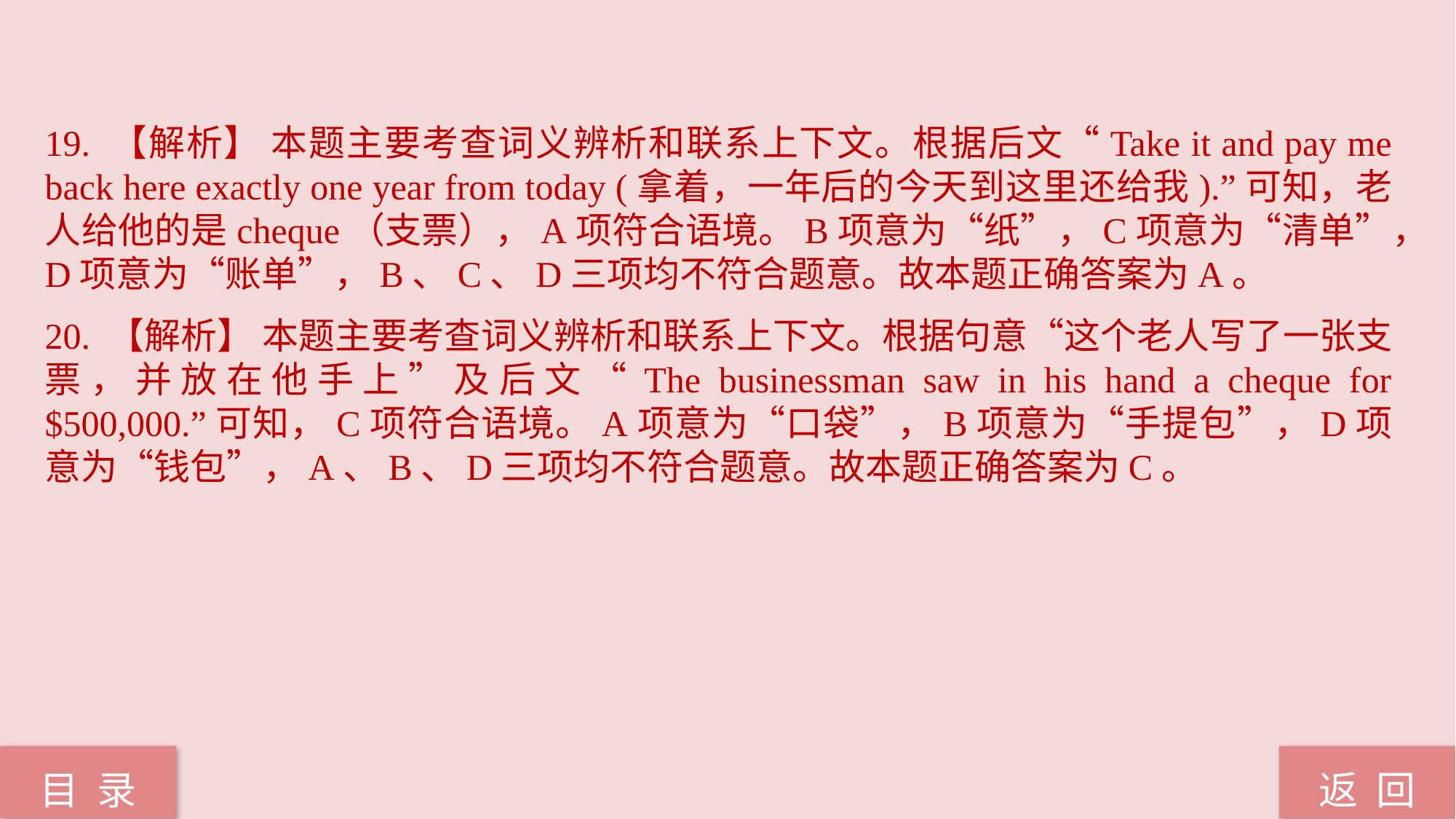

19. 【解析】 本题主要考查词义辨析和联系上下文。根据后文“Take it and pay me back here exactly one year from today (拿着，一年后的今天到这里还给我).”可知，老人给他的是cheque（支票），A项符合语境。B项意为“纸”，C项意为“清单”，D项意为“账单”，B、C、D三项均不符合题意。故本题正确答案为A。
20. 【解析】 本题主要考查词义辨析和联系上下文。根据句意“这个老人写了一张支票，并放在他手上”及后文“The businessman saw in his hand a cheque for $500,000.”可知，C项符合语境。A项意为“口袋”，B项意为“手提包”，D项意为“钱包”，A、B、D三项均不符合题意。故本题正确答案为C。
返  回